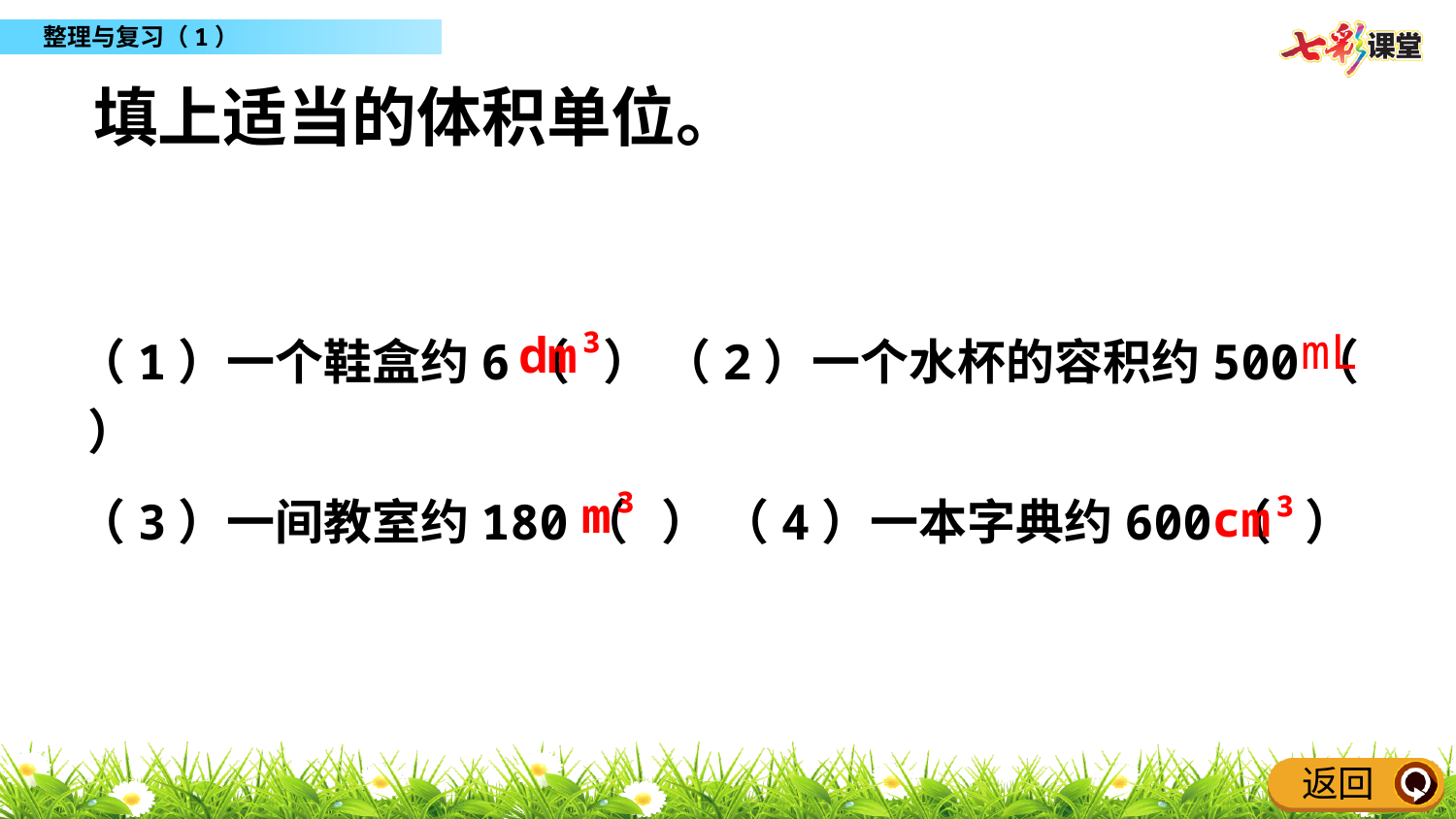

填上适当的体积单位。
mL
dm³
（1）一个鞋盒约6（   ） （2）一个水杯的容积约500（   ）
m³
cm³
（3）一间教室约180（   ） （4）一本字典约600（   ）